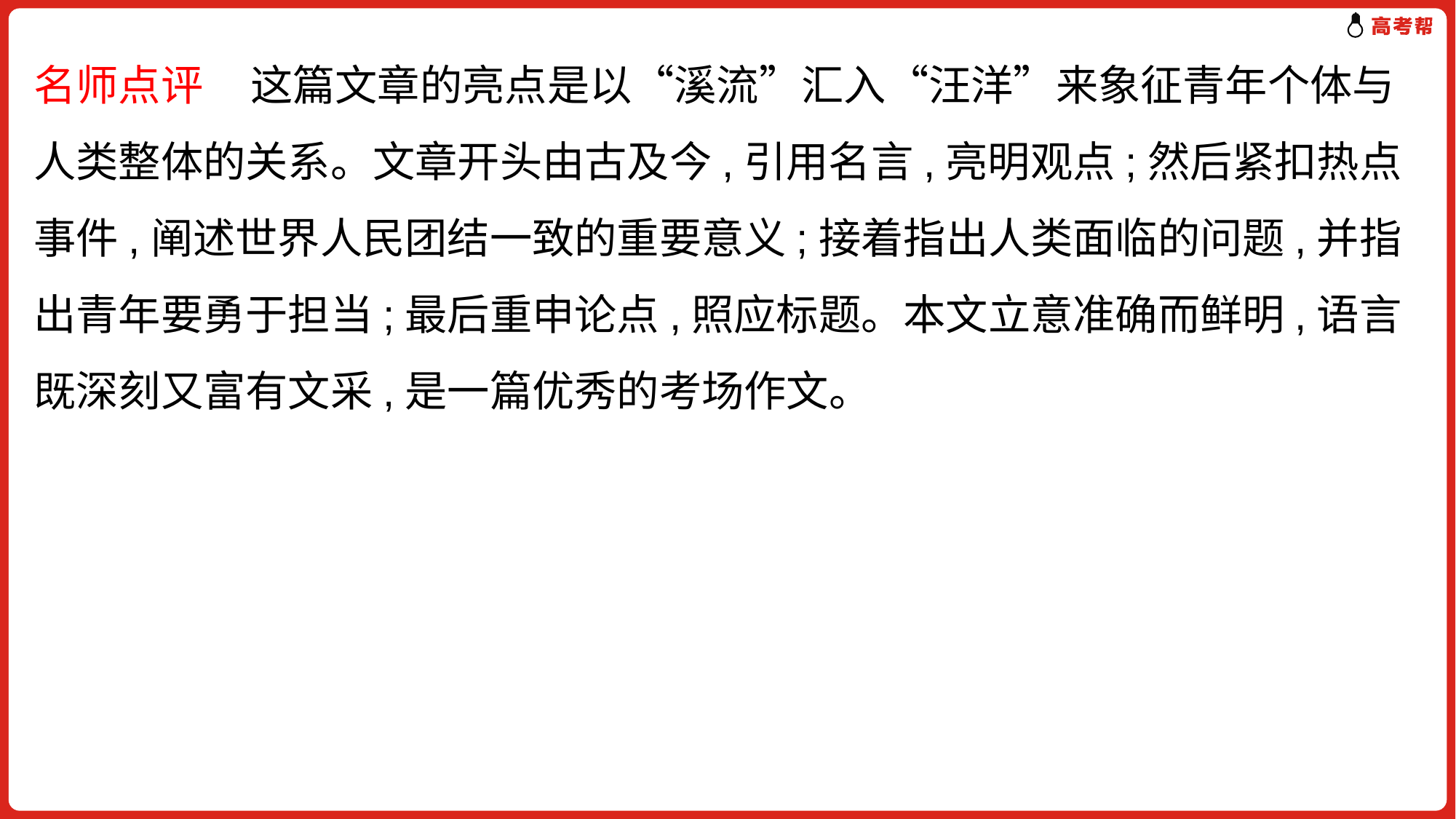

名师点评     这篇文章的亮点是以“溪流”汇入“汪洋”来象征青年个体与人类整体的关系。文章开头由古及今,引用名言,亮明观点;然后紧扣热点事件,阐述世界人民团结一致的重要意义;接着指出人类面临的问题,并指出青年要勇于担当;最后重申论点,照应标题。本文立意准确而鲜明,语言既深刻又富有文采,是一篇优秀的考场作文。